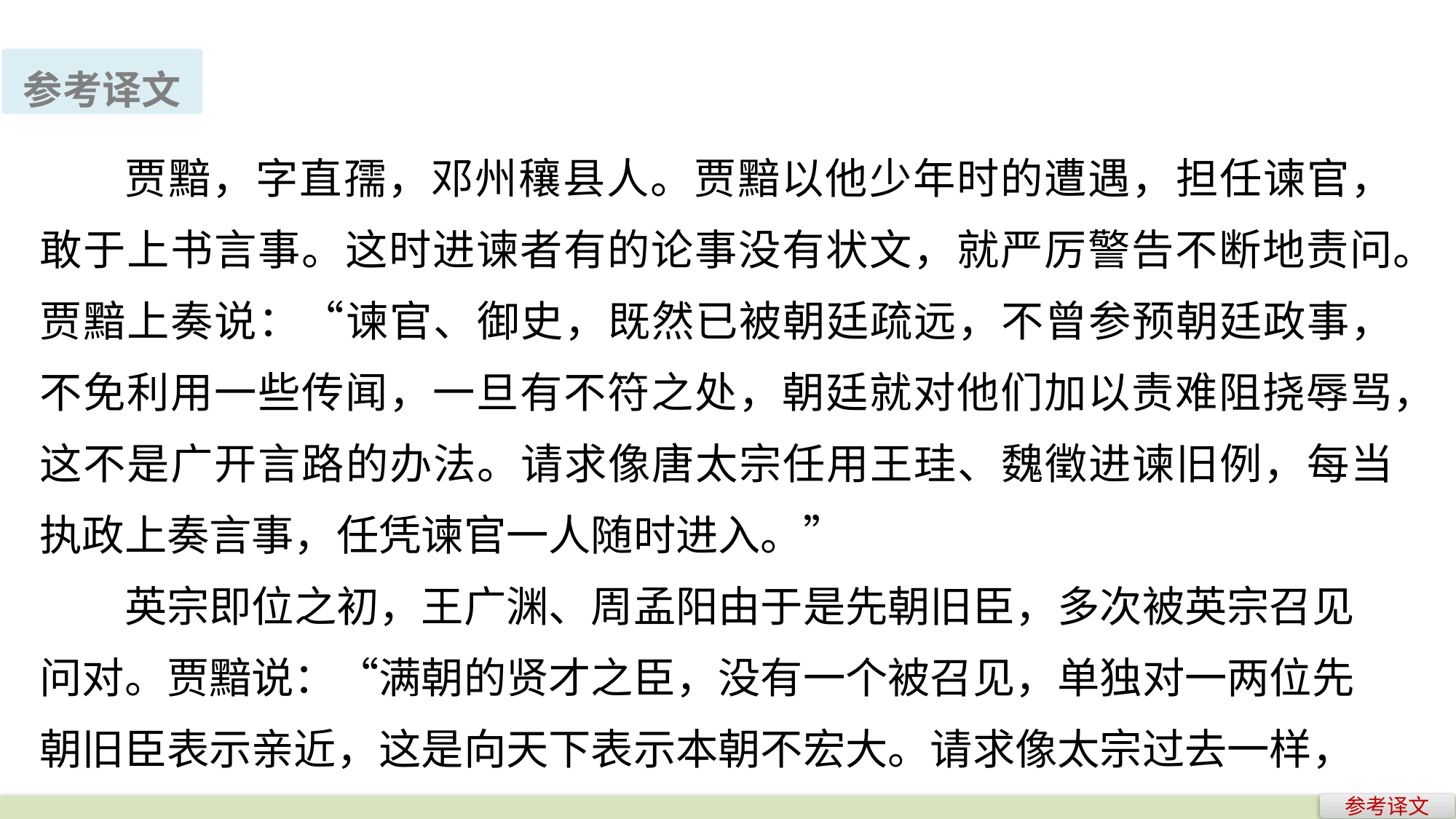

参考译文
贾黯，字直孺，邓州穰县人。贾黯以他少年时的遭遇，担任谏官，敢于上书言事。这时进谏者有的论事没有状文，就严厉警告不断地责问。贾黯上奏说：“谏官、御史，既然已被朝廷疏远，不曾参预朝廷政事，不免利用一些传闻，一旦有不符之处，朝廷就对他们加以责难阻挠辱骂，这不是广开言路的办法。请求像唐太宗任用王珪、魏徵进谏旧例，每当执政上奏言事，任凭谏官一人随时进入。”
英宗即位之初，王广渊、周孟阳由于是先朝旧臣，多次被英宗召见问对。贾黯说：“满朝的贤才之臣，没有一个被召见，单独对一两位先朝旧臣表示亲近，这是向天下表示本朝不宏大。请求像太宗过去一样，
参考译文